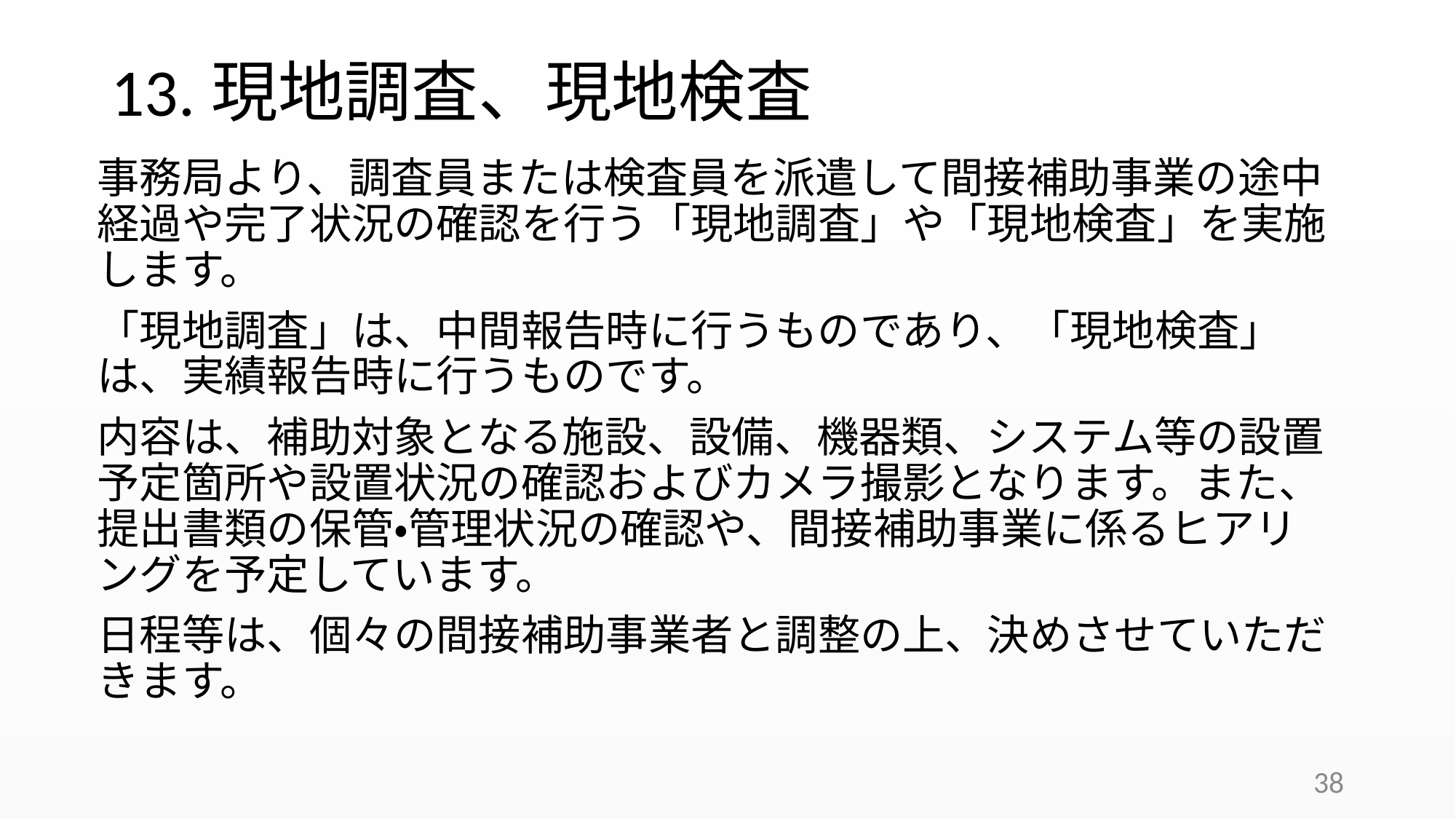

# 13.現地調査、現地検査
事務局より、調査員または検査員を派遣して間接補助事業の途中経過や完了状況の確認を行う「現地調査」や「現地検査」を実施します。
「現地調査」は、中間報告時に行うものであり、「現地検査」は、実績報告時に行うものです。
内容は、補助対象となる施設、設備、機器類、システム等の設置予定箇所や設置状況の確認およびカメラ撮影となります。また、提出書類の保管・管理状況の確認や、間接補助事業に係るヒアリングを予定しています。
日程等は、個々の間接補助事業者と調整の上、決めさせていただきます。
38